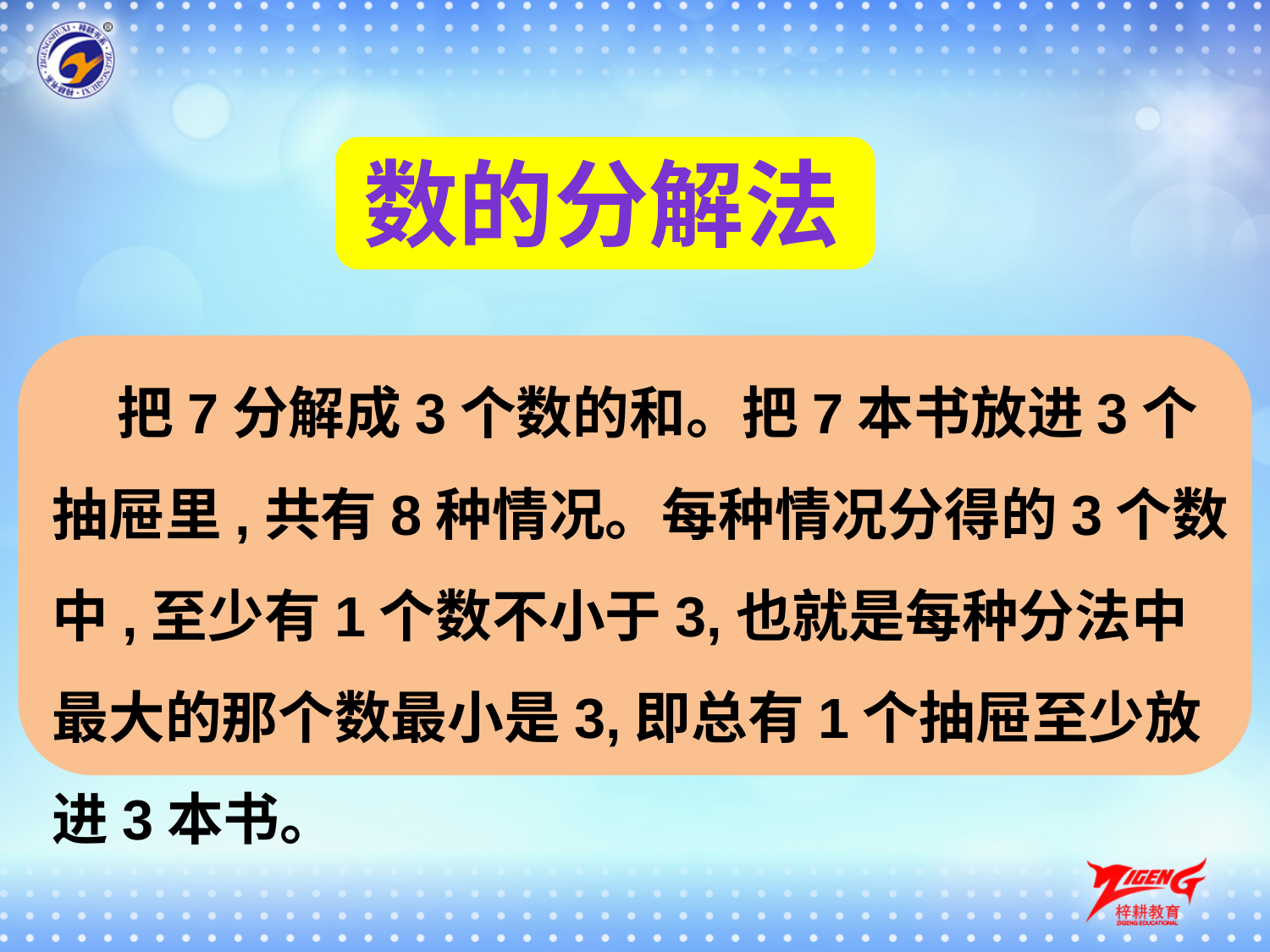

数的分解法

    把7分解成3个数的和。把7本书放进3个抽屉里,共有8种情况。每种情况分得的3个数中,至少有1个数不小于3,也就是每种分法中最大的那个数最小是3,即总有1个抽屉至少放进3本书。